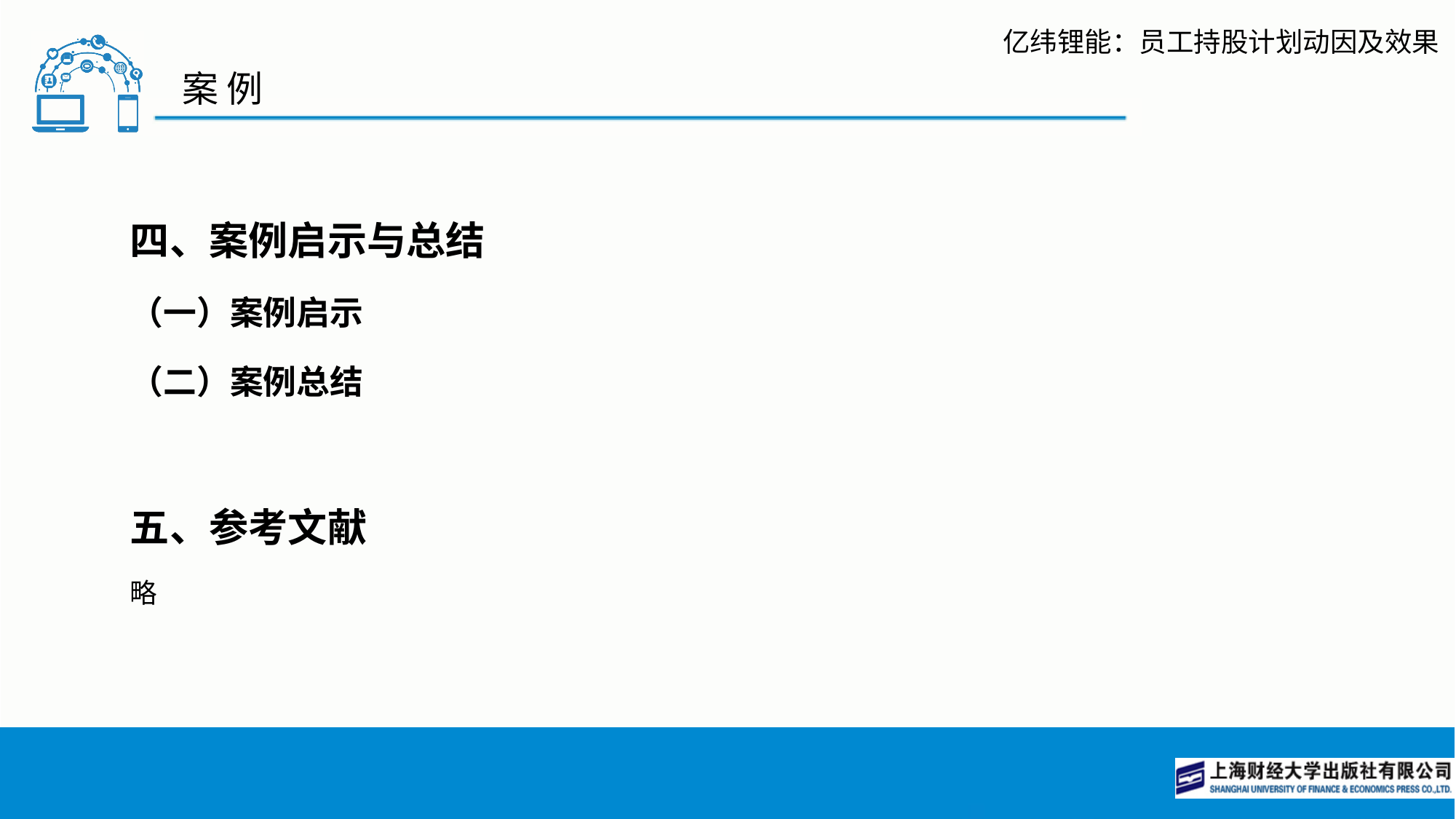

亿纬锂能：员工持股计划动因及效果
# 案 例
四、案例启示与总结
（一）案例启示
（二）案例总结

五、参考文献
略